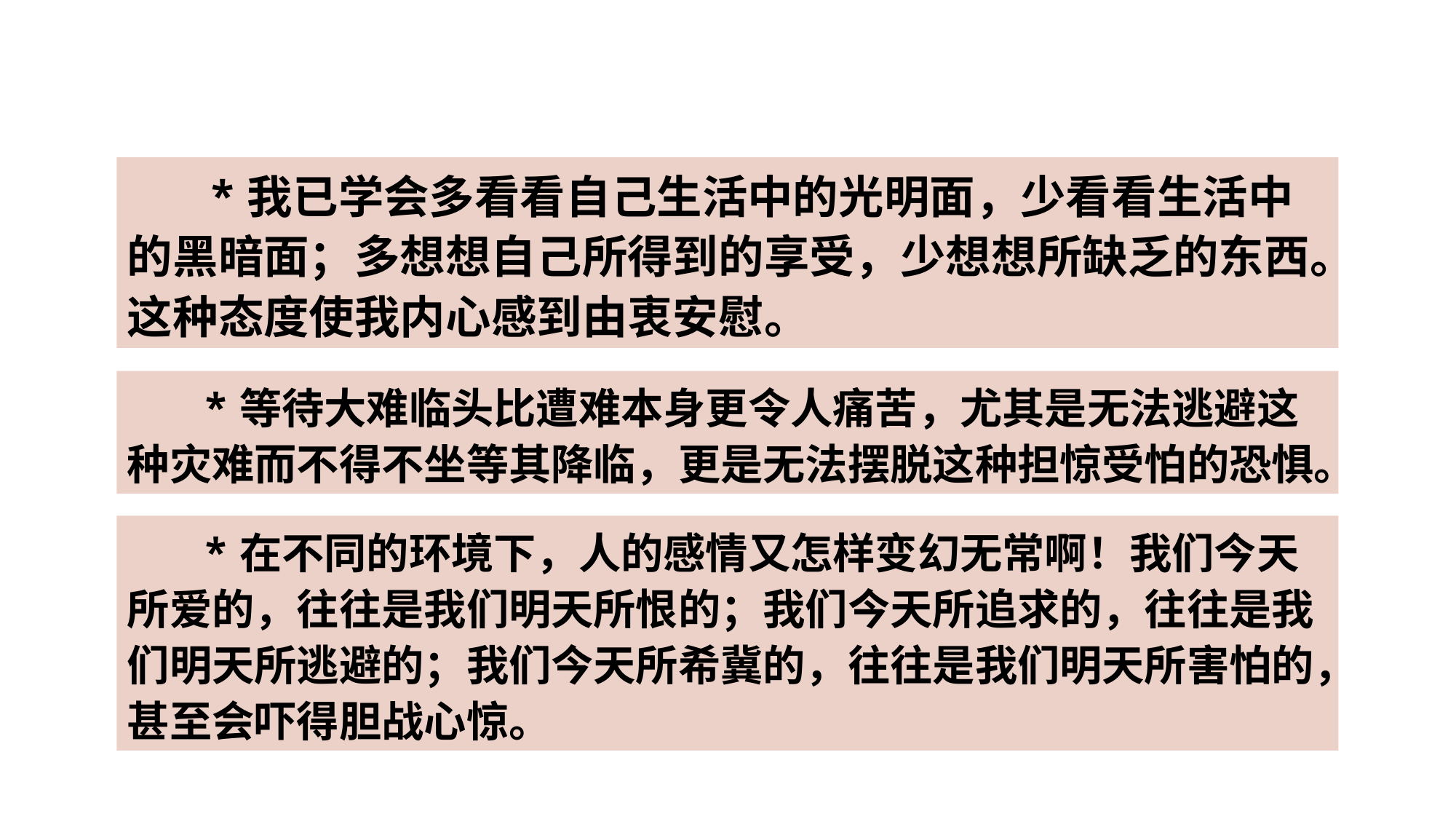

*我已学会多看看自己生活中的光明面，少看看生活中的黑暗面；多想想自己所得到的享受，少想想所缺乏的东西。这种态度使我内心感到由衷安慰。
   *等待大难临头比遭难本身更令人痛苦，尤其是无法逃避这种灾难而不得不坐等其降临，更是无法摆脱这种担惊受怕的恐惧。
   *在不同的环境下，人的感情又怎样变幻无常啊！我们今天所爱的，往往是我们明天所恨的；我们今天所追求的，往往是我们明天所逃避的；我们今天所希冀的，往往是我们明天所害怕的，甚至会吓得胆战心惊。